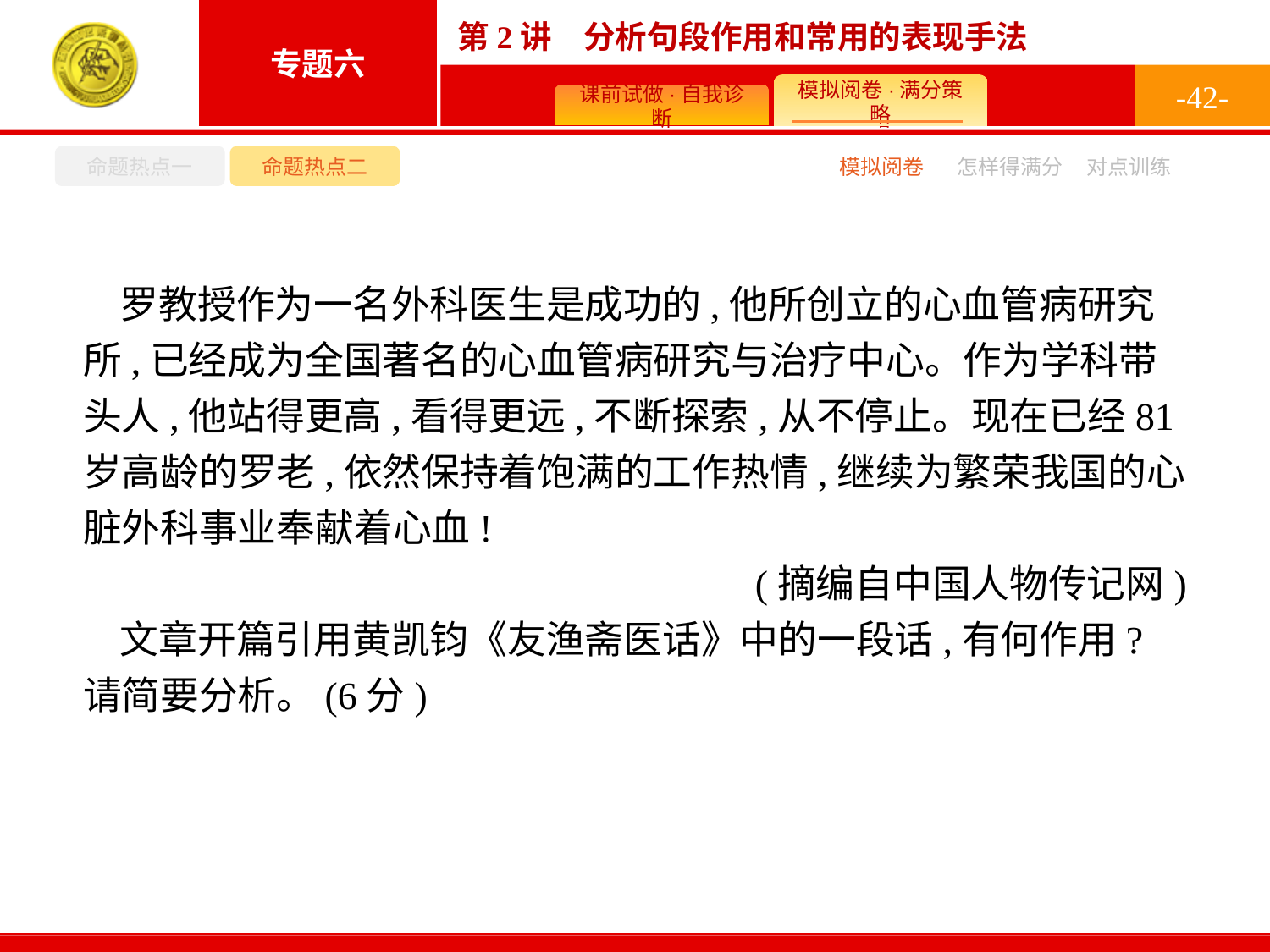

-42-
命题热点一
命题热点二
怎样得满分
模拟阅卷
对点训练
罗教授作为一名外科医生是成功的,他所创立的心血管病研究所,已经成为全国著名的心血管病研究与治疗中心。作为学科带头人,他站得更高,看得更远,不断探索,从不停止。现在已经81岁高龄的罗老,依然保持着饱满的工作热情,继续为繁荣我国的心脏外科事业奉献着心血!
(摘编自中国人物传记网)
文章开篇引用黄凯钧《友渔斋医话》中的一段话,有何作用?请简要分析。(6分)